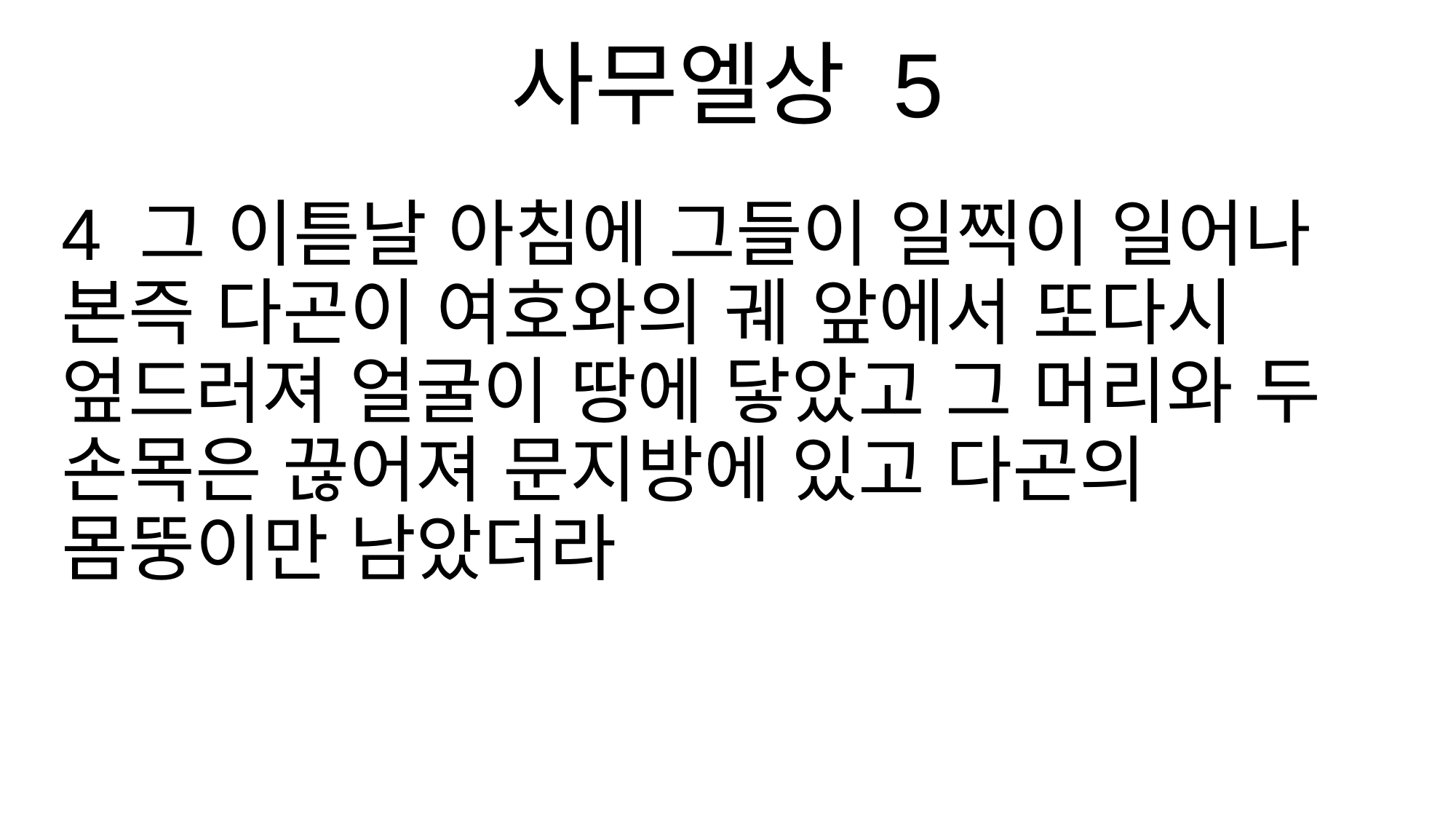

사무엘상 5
4 그 이튿날 아침에 그들이 일찍이 일어나 본즉 다곤이 여호와의 궤 앞에서 또다시 엎드러져 얼굴이 땅에 닿았고 그 머리와 두 손목은 끊어져 문지방에 있고 다곤의 몸뚱이만 남았더라